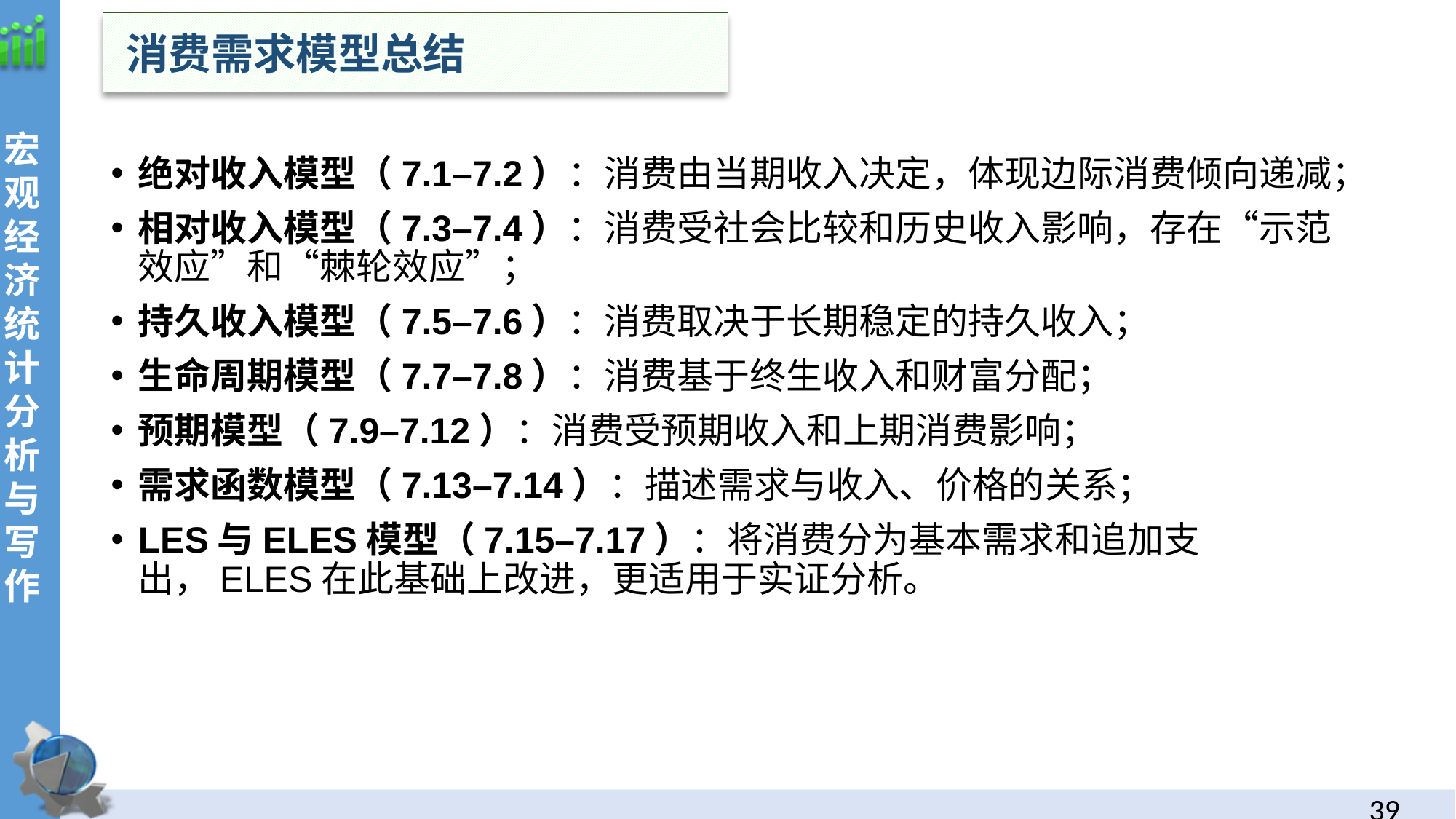

消费需求模型总结
绝对收入模型（7.1–7.2）：消费由当期收入决定，体现边际消费倾向递减；
相对收入模型（7.3–7.4）：消费受社会比较和历史收入影响，存在“示范效应”和“棘轮效应”；
持久收入模型（7.5–7.6）：消费取决于长期稳定的持久收入；
生命周期模型（7.7–7.8）：消费基于终生收入和财富分配；
预期模型（7.9–7.12）：消费受预期收入和上期消费影响；
需求函数模型（7.13–7.14）：描述需求与收入、价格的关系；
LES与ELES模型（7.15–7.17）：将消费分为基本需求和追加支出，ELES在此基础上改进，更适用于实证分析。
39